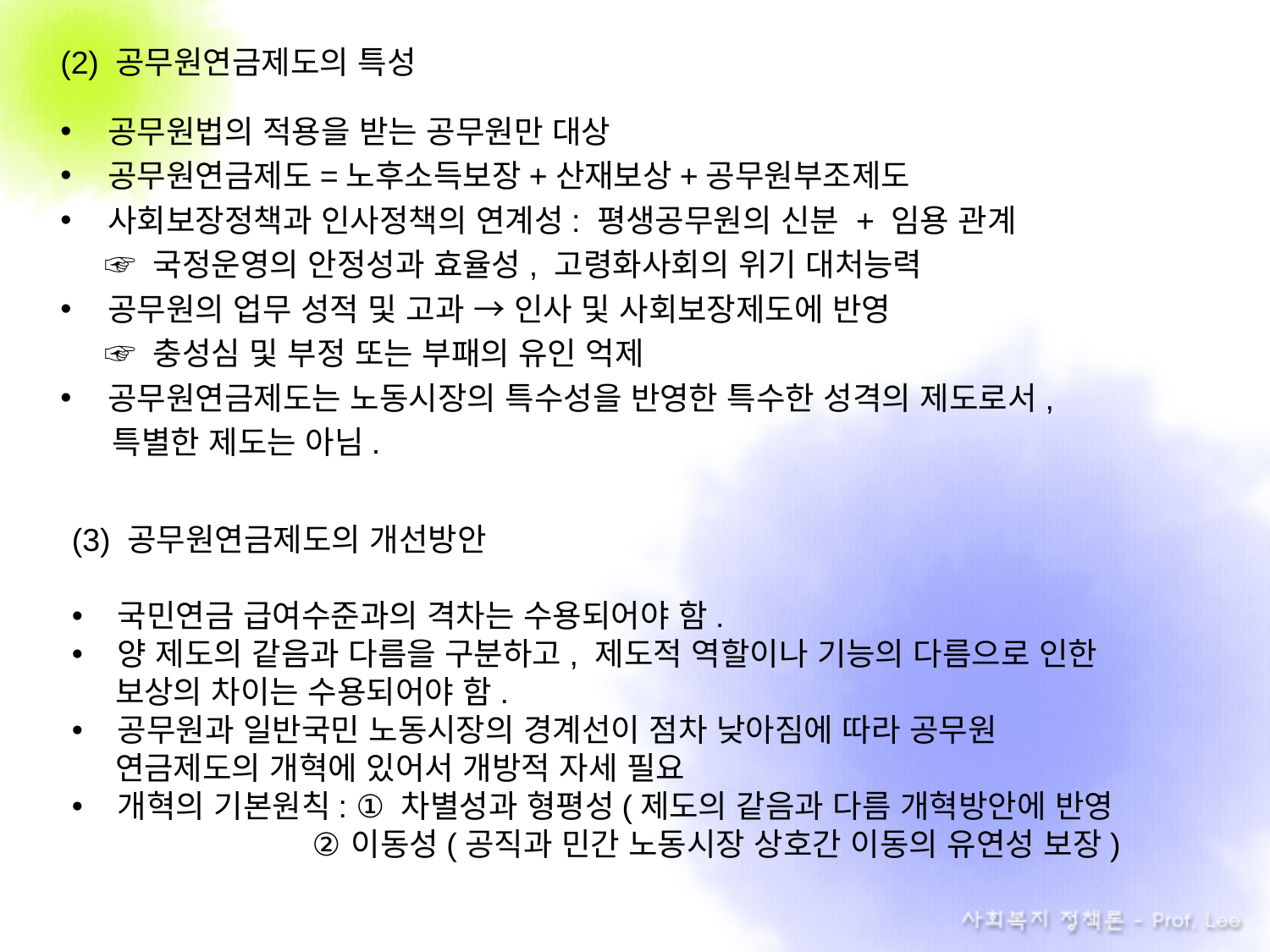

(2) 공무원연금제도의 특성

공무원법의 적용을 받는 공무원만 대상
공무원연금제도=노후소득보장+산재보상+공무원부조제도
사회보장정책과 인사정책의 연계성: 평생공무원의 신분 + 임용 관계
     ☞ 국정운영의 안정성과 효율성, 고령화사회의 위기 대처능력
공무원의 업무 성적 및 고과 → 인사 및 사회보장제도에 반영
     ☞ 충성심 및 부정 또는 부패의 유인 억제
공무원연금제도는 노동시장의 특수성을 반영한 특수한 성격의 제도로서,
    .특별한 제도는 아님.
(3) 공무원연금제도의 개선방안

   국민연금 급여수준과의 격차는 수용되어야 함.
   양 제도의 같음과 다름을 구분하고, 제도적 역할이나 기능의 다름으로 인한
    보상의 차이는 수용되어야 함.
   공무원과 일반국민 노동시장의 경계선이 점차 낮아짐에 따라 공무원
    연금제도의 개혁에 있어서 개방적 자세 필요
   개혁의 기본원칙: ① 차별성과 형평성(제도의 같음과 다름 개혁방안에 반영
                         . ②이동성(공직과 민간 노동시장 상호간 이동의 유연성 보장)